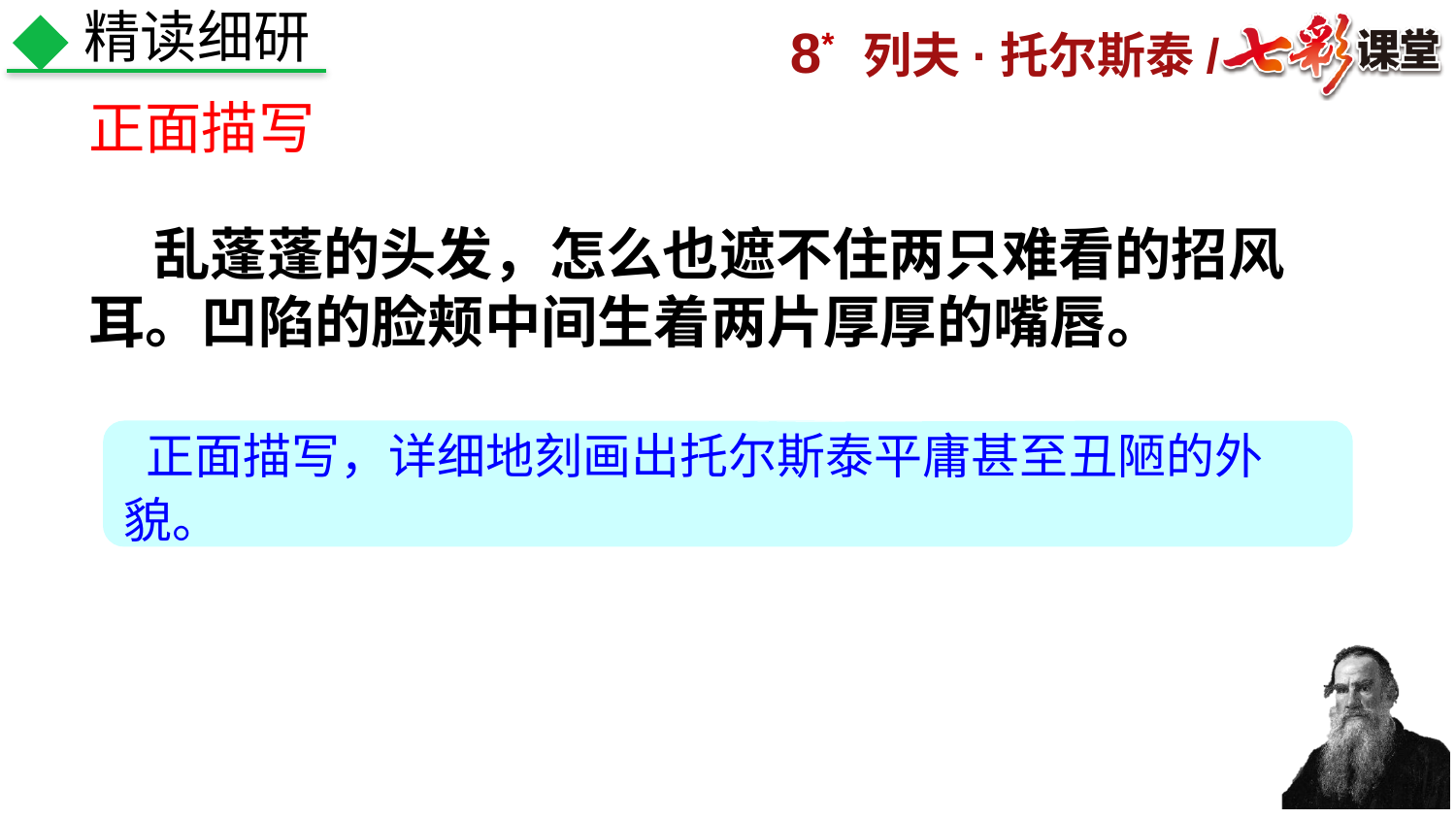

精读细研

正面描写
    乱蓬蓬的头发，怎么也遮不住两只难看的招风耳。凹陷的脸颊中间生着两片厚厚的嘴唇。
 正面描写，详细地刻画出托尔斯泰平庸甚至丑陋的外貌。